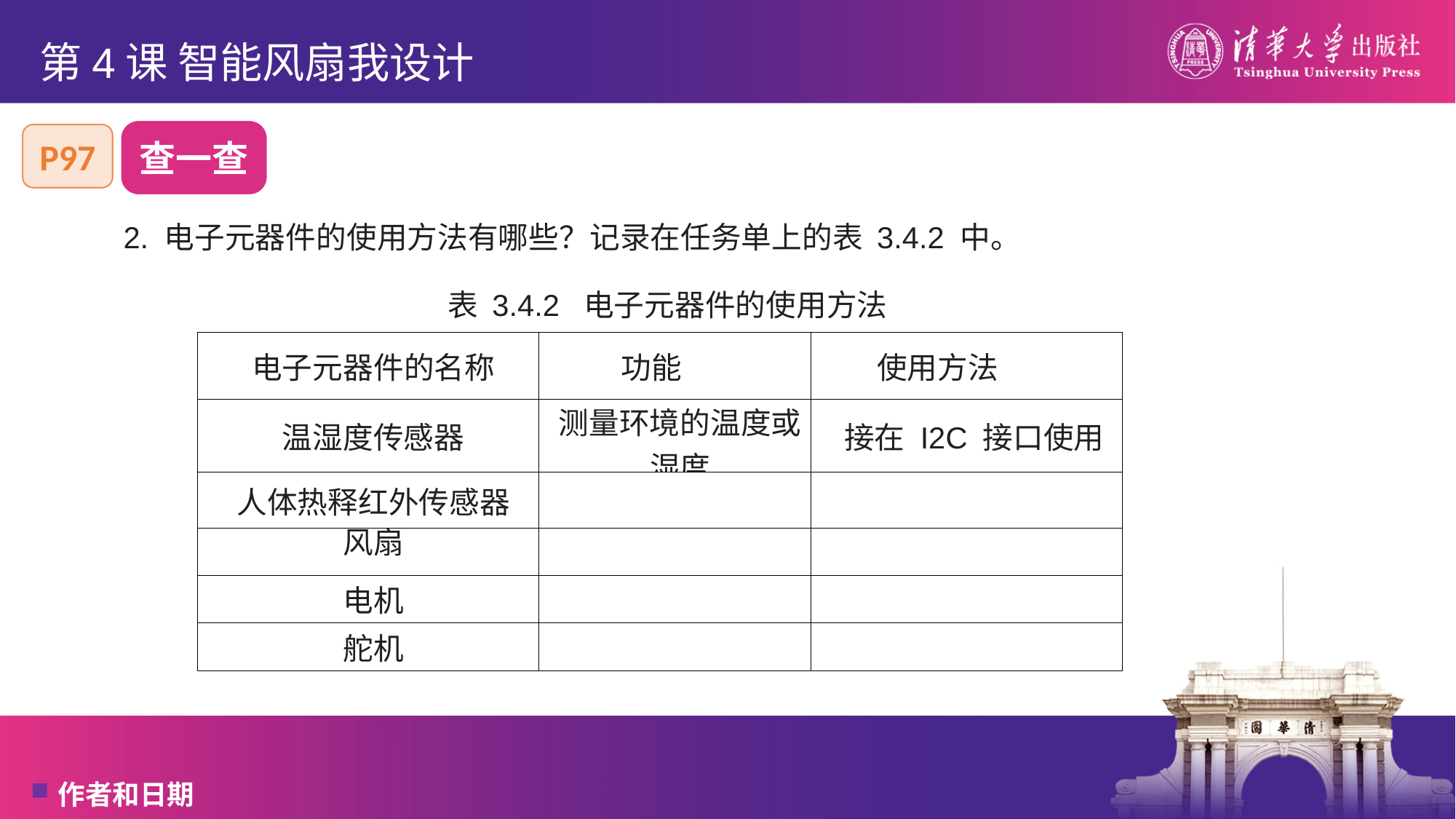

第4课 智能风扇我设计
查一查
P97
2. 电子元器件的使用方法有哪些？记录在任务单上的表 3.4.2 中。
表 3.4.2  电子元器件的使用方法

| 电子元器件的名称 | 功能 | 使用方法 |
| --- | --- | --- |
| 温湿度传感器 | 测量环境的温度或湿度 | 接在 I2C 接口使用 |
| 人体热释红外传感器 |  |  |
| 风扇 |  |  |
| 电机 |  |  |
| 舵机 |  |  |

作者和日期